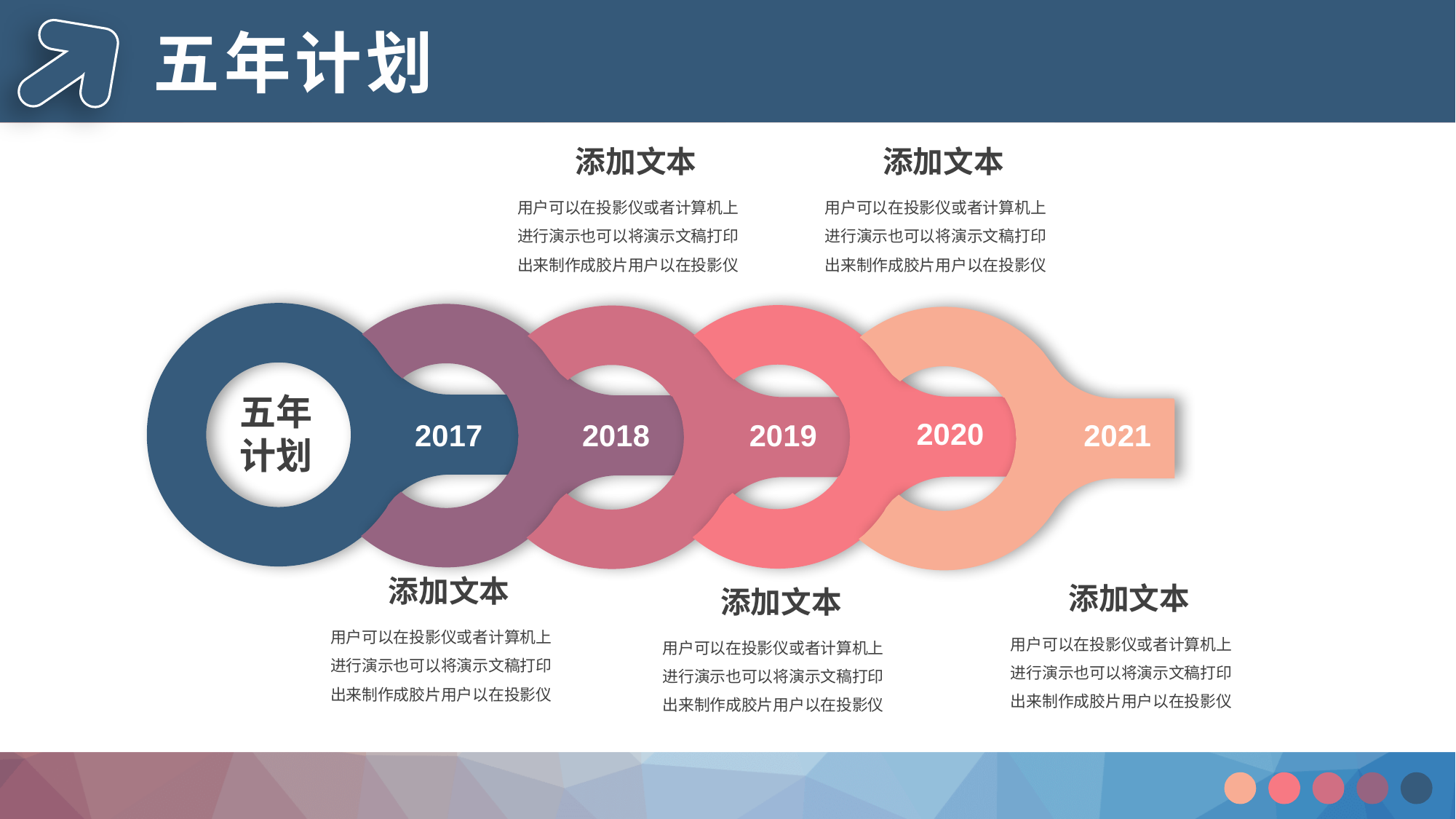

五年计划

添加文本
添加文本
用户可以在投影仪或者计算机上进行演示也可以将演示文稿打印出来制作成胶片用户以在投影仪
用户可以在投影仪或者计算机上进行演示也可以将演示文稿打印出来制作成胶片用户以在投影仪

五年
计划
2020
2017
2018
2019
2021
添加文本
添加文本
添加文本
用户可以在投影仪或者计算机上进行演示也可以将演示文稿打印出来制作成胶片用户以在投影仪
用户可以在投影仪或者计算机上进行演示也可以将演示文稿打印出来制作成胶片用户以在投影仪
用户可以在投影仪或者计算机上进行演示也可以将演示文稿打印出来制作成胶片用户以在投影仪